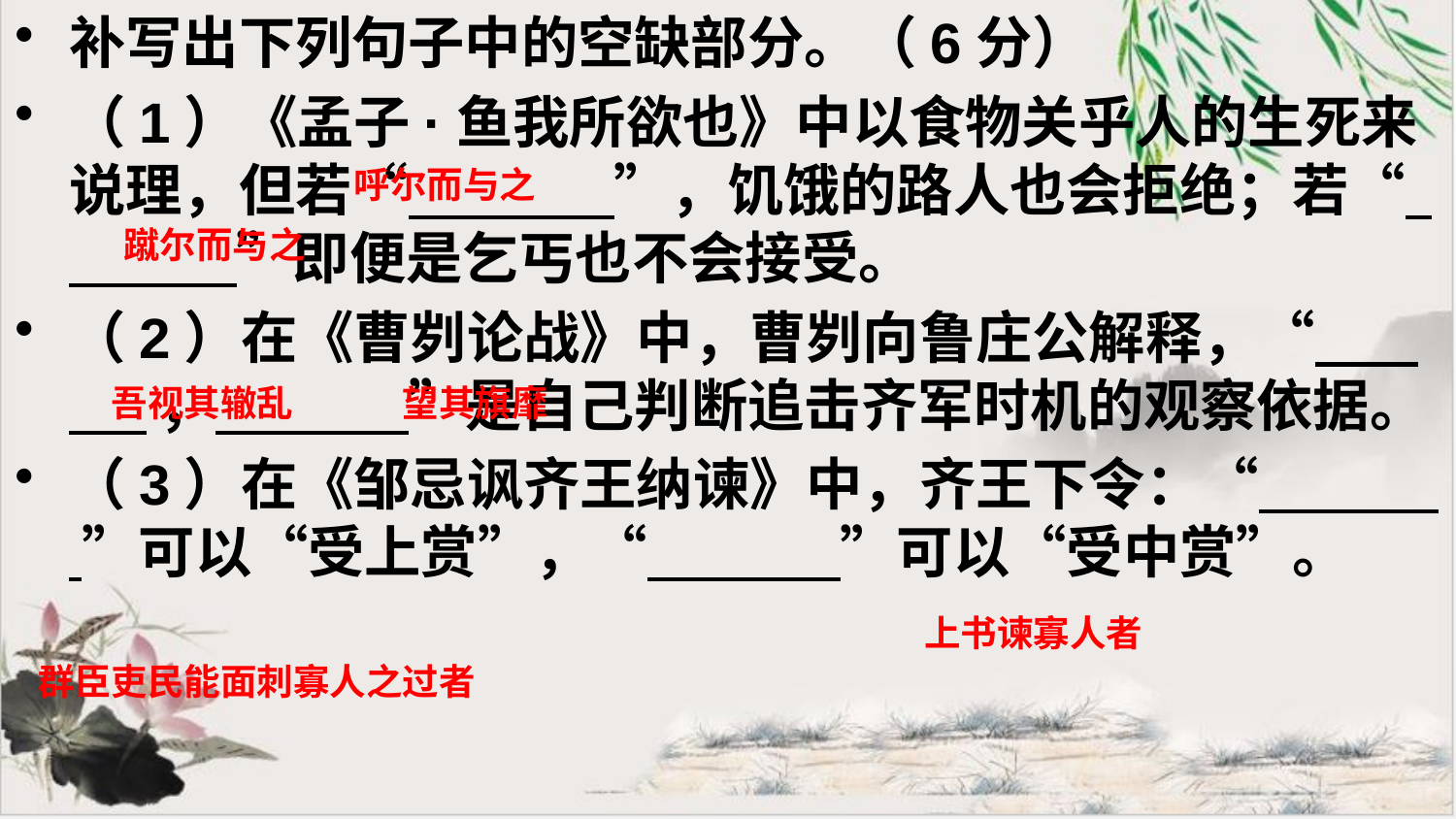

补写出下列句子中的空缺部分。（6分）
（1）《孟子·鱼我所欲也》中以食物关乎人的生死来说理，但若“                ”，饥饿的路人也会拒绝；若“                ”即便是乞丐也不会接受。
（2）在《曹刿论战》中，曹刿向鲁庄公解释，“                ，               ”是自己判断追击齐军时机的观察依据。
（3）在《邹忌讽齐王纳谏》中，齐王下令：“               ”可以“受上赏”，“               ”可以“受中赏”。

#
呼尔而与之
蹴尔而与之
吾视其辙乱
望其旗靡
上书谏寡人者
群臣吏民能面刺寡人之过者